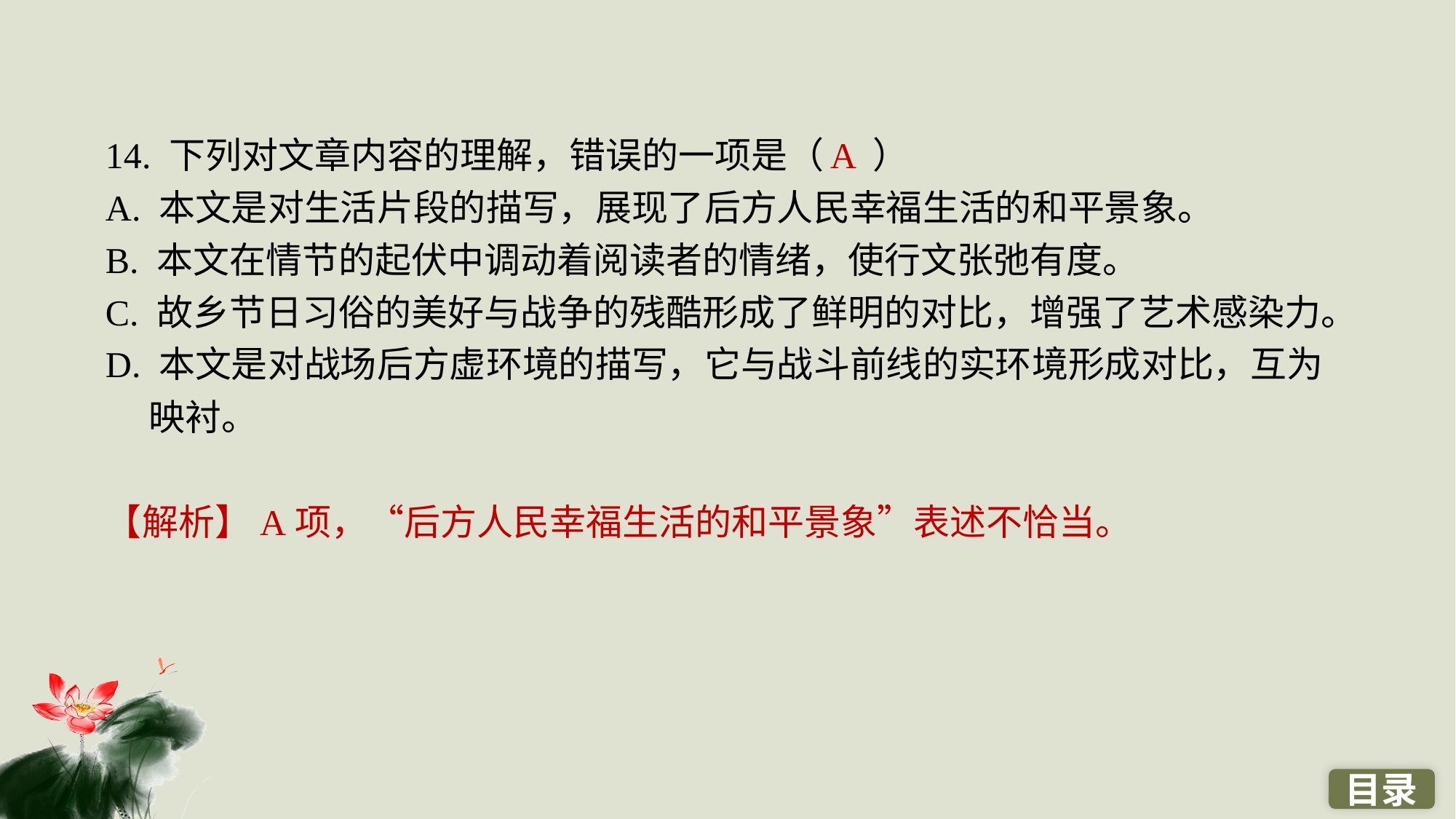

14. 下列对文章内容的理解，错误的一项是（      ）
A. 本文是对生活片段的描写，展现了后方人民幸福生活的和平景象。
B. 本文在情节的起伏中调动着阅读者的情绪，使行文张弛有度。
C. 故乡节日习俗的美好与战争的残酷形成了鲜明的对比，增强了艺术感染力。
D. 本文是对战场后方虚环境的描写，它与战斗前线的实环境形成对比，互为映衬。
A
【解析】A项，“后方人民幸福生活的和平景象”表述不恰当。